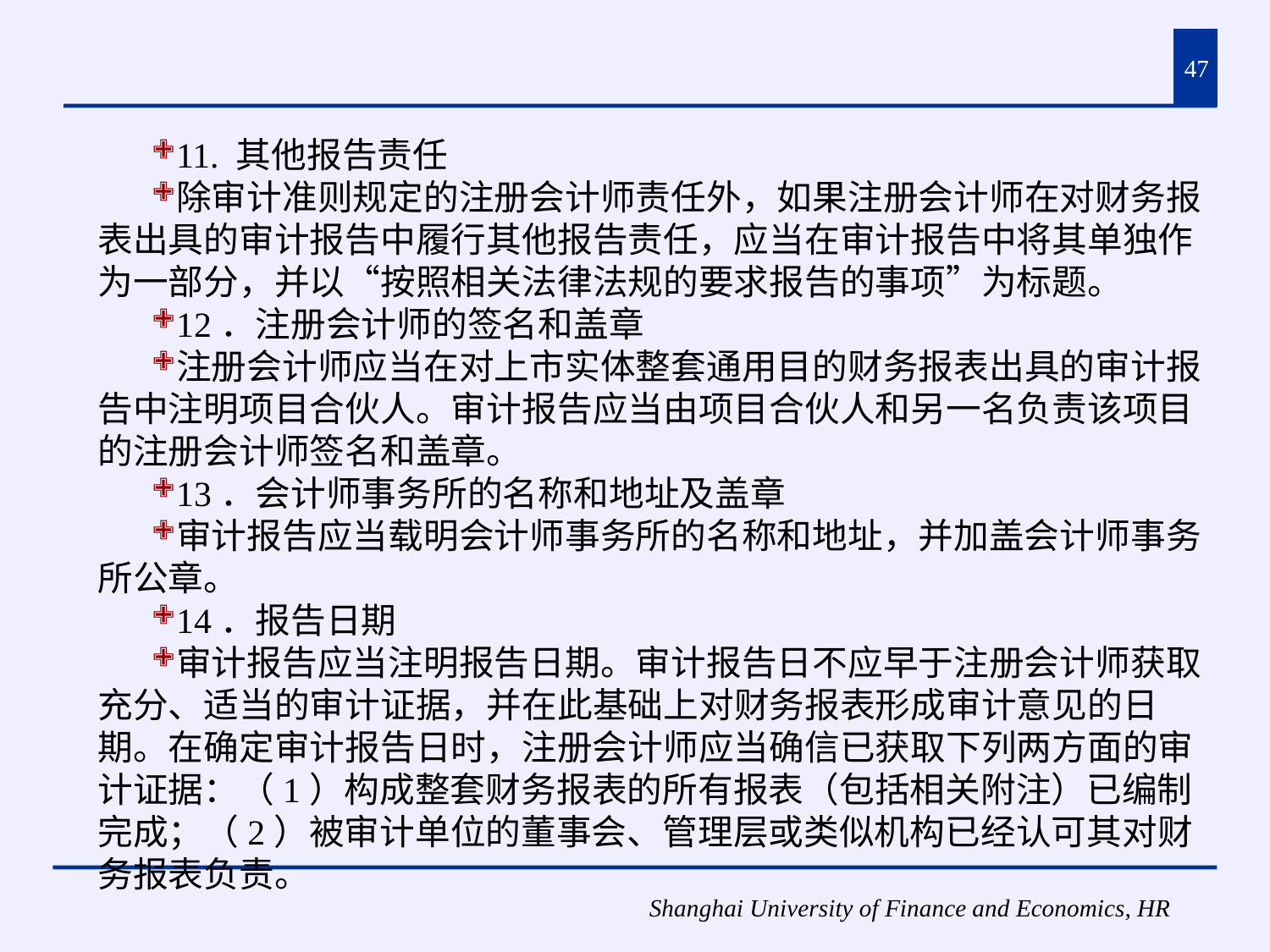

#
47
11. 其他报告责任
除审计准则规定的注册会计师责任外，如果注册会计师在对财务报表出具的审计报告中履行其他报告责任，应当在审计报告中将其单独作为一部分，并以“按照相关法律法规的要求报告的事项”为标题。
12．注册会计师的签名和盖章
注册会计师应当在对上市实体整套通用目的财务报表出具的审计报告中注明项目合伙人。审计报告应当由项目合伙人和另一名负责该项目的注册会计师签名和盖章。
13．会计师事务所的名称和地址及盖章
审计报告应当载明会计师事务所的名称和地址，并加盖会计师事务所公章。
14．报告日期
审计报告应当注明报告日期。审计报告日不应早于注册会计师获取充分、适当的审计证据，并在此基础上对财务报表形成审计意见的日期。在确定审计报告日时，注册会计师应当确信已获取下列两方面的审计证据：（1）构成整套财务报表的所有报表（包括相关附注）已编制完成；（2）被审计单位的董事会、管理层或类似机构已经认可其对财务报表负责。